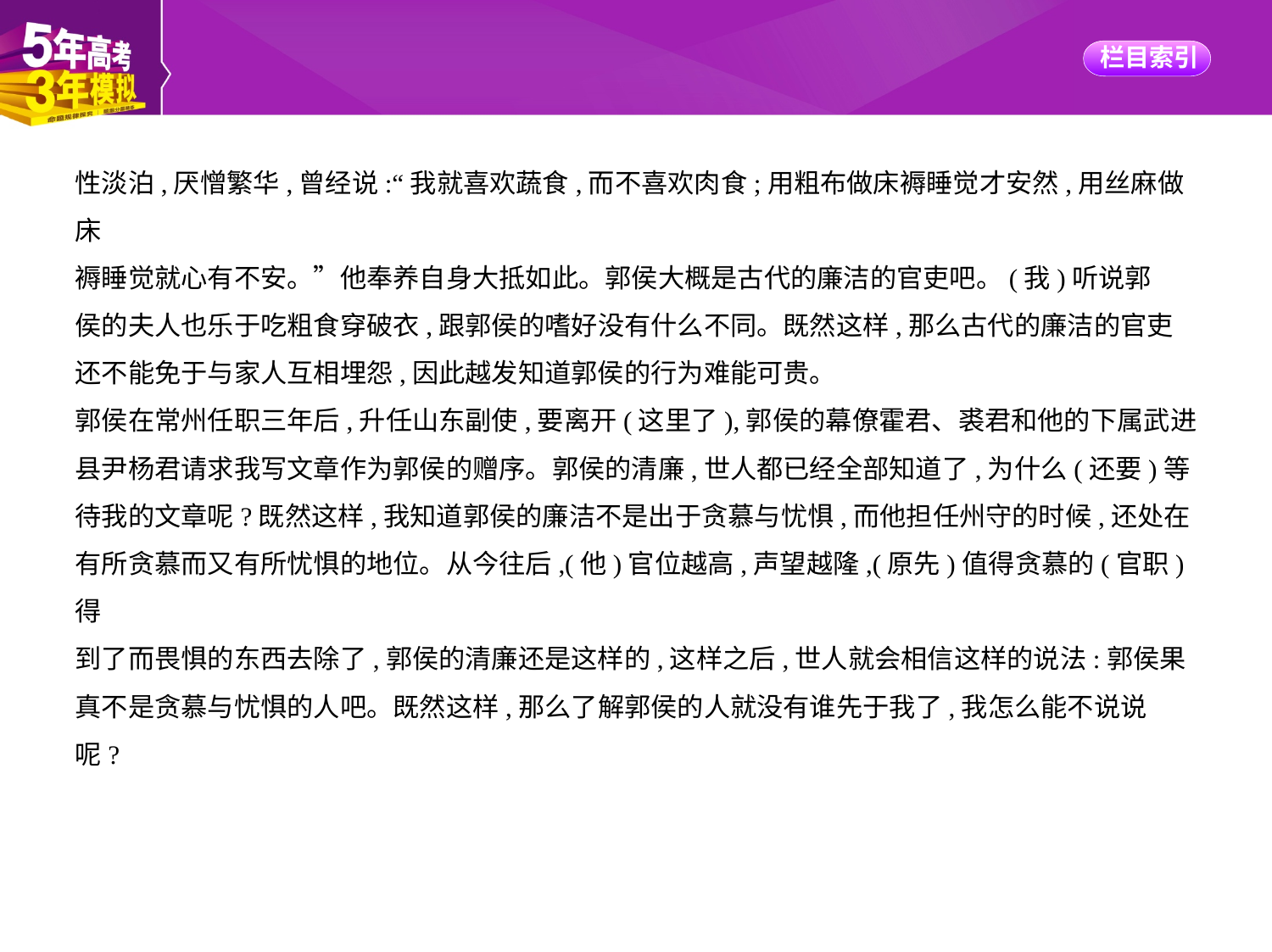

性淡泊,厌憎繁华,曾经说:“我就喜欢蔬食,而不喜欢肉食;用粗布做床褥睡觉才安然,用丝麻做床
褥睡觉就心有不安。”他奉养自身大抵如此。郭侯大概是古代的廉洁的官吏吧。(我)听说郭
侯的夫人也乐于吃粗食穿破衣,跟郭侯的嗜好没有什么不同。既然这样,那么古代的廉洁的官吏
还不能免于与家人互相埋怨,因此越发知道郭侯的行为难能可贵。
郭侯在常州任职三年后,升任山东副使,要离开(这里了),郭侯的幕僚霍君、裘君和他的下属武进
县尹杨君请求我写文章作为郭侯的赠序。郭侯的清廉,世人都已经全部知道了,为什么(还要)等
待我的文章呢?既然这样,我知道郭侯的廉洁不是出于贪慕与忧惧,而他担任州守的时候,还处在
有所贪慕而又有所忧惧的地位。从今往后,(他)官位越高,声望越隆,(原先)值得贪慕的(官职)得
到了而畏惧的东西去除了,郭侯的清廉还是这样的,这样之后,世人就会相信这样的说法:郭侯果
真不是贪慕与忧惧的人吧。既然这样,那么了解郭侯的人就没有谁先于我了,我怎么能不说说
呢?